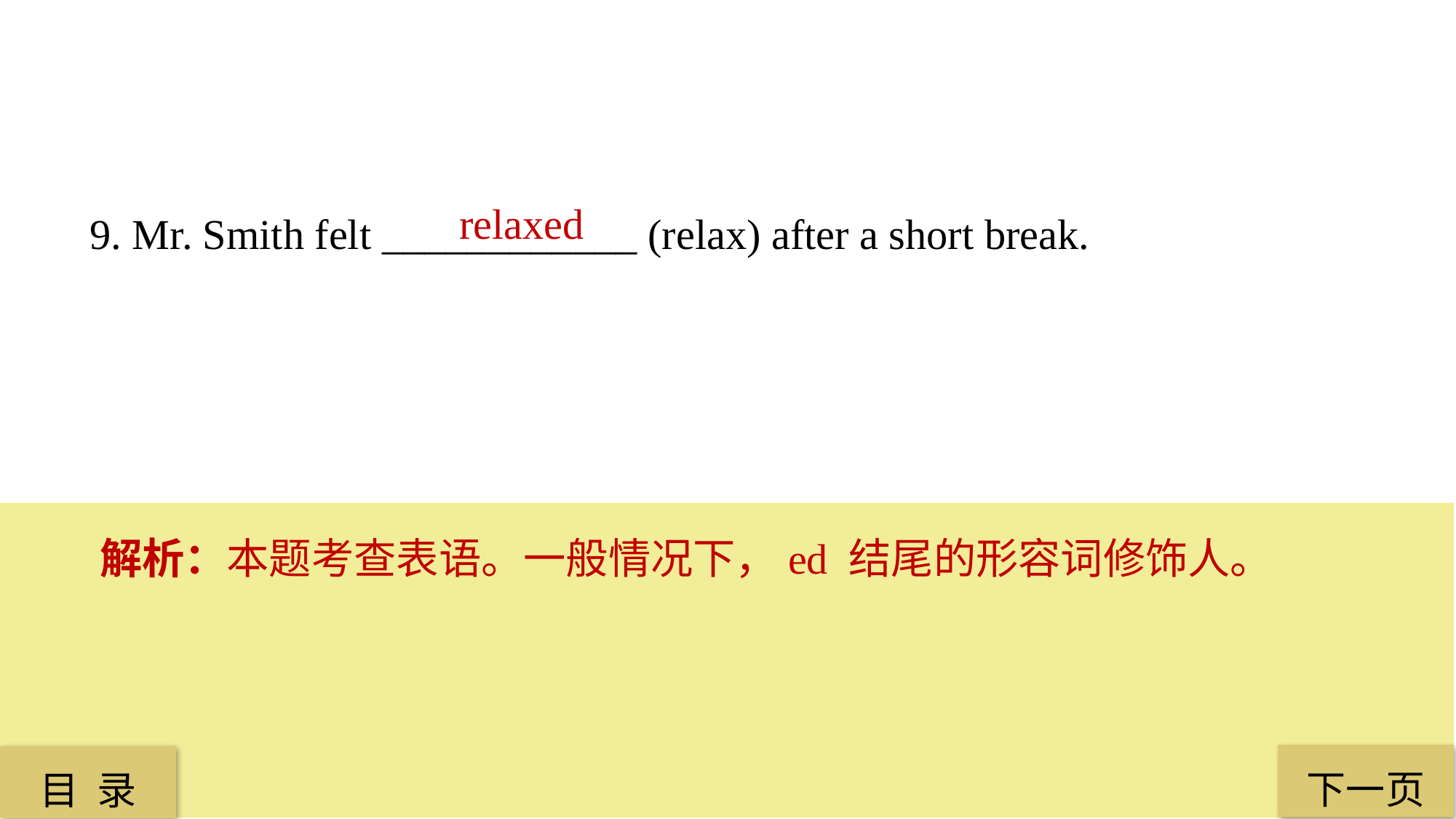

relaxed
9. Mr. Smith felt ____________ (relax) after a short break.
解析：本题考查表语。一般情况下，ed 结尾的形容词修饰人。